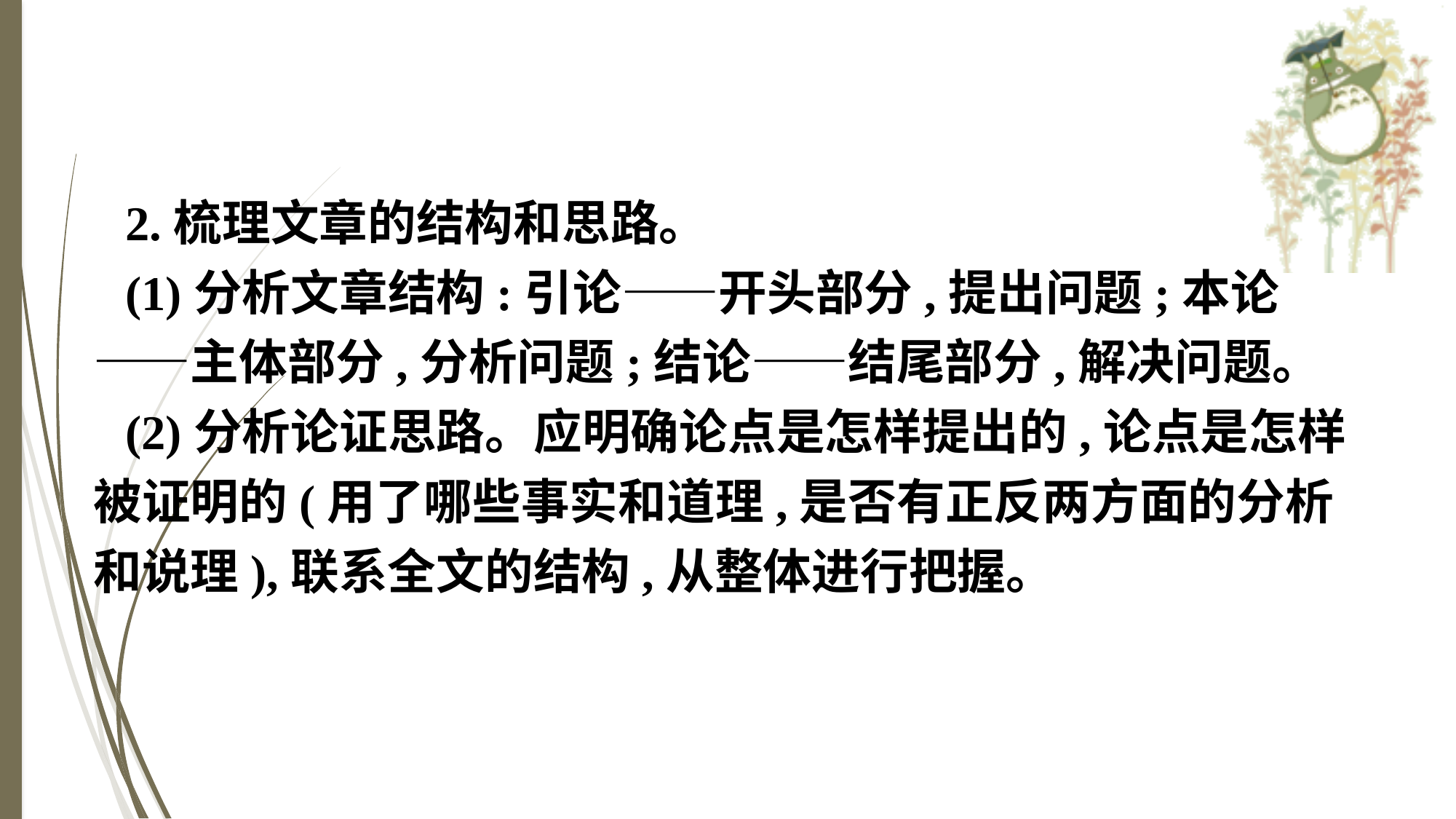

2.梳理文章的结构和思路。
(1)分析文章结构:引论——开头部分,提出问题;本论——主体部分,分析问题;结论——结尾部分,解决问题。
(2)分析论证思路。应明确论点是怎样提出的,论点是怎样被证明的(用了哪些事实和道理,是否有正反两方面的分析和说理),联系全文的结构,从整体进行把握。